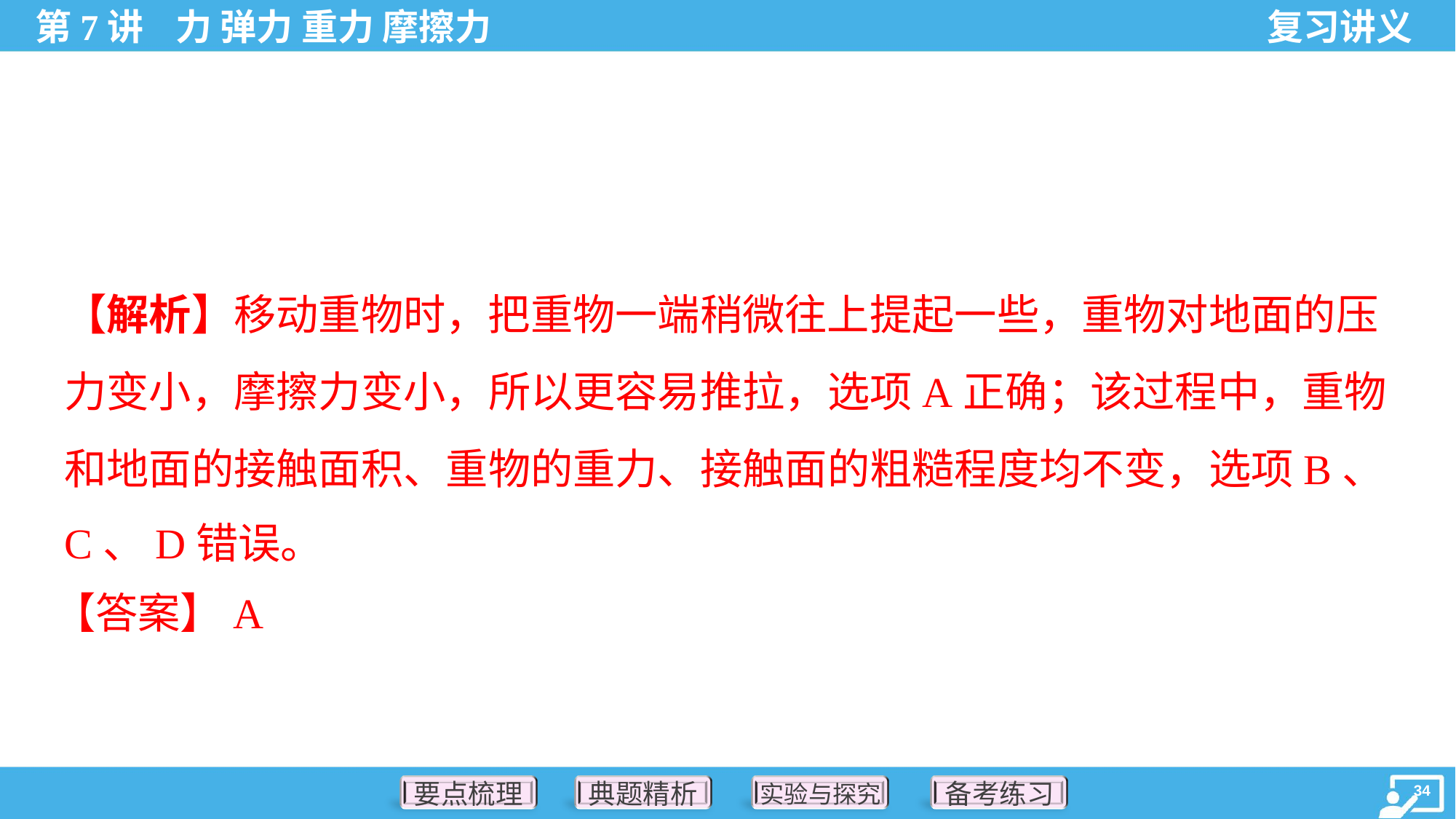

【解析】移动重物时，把重物一端稍微往上提起一些，重物对地面的压
力变小，摩擦力变小，所以更容易推拉，选项A正确；该过程中，重物
和地面的接触面积、重物的重力、接触面的粗糙程度均不变，选项B、
C、D错误。
【答案】A